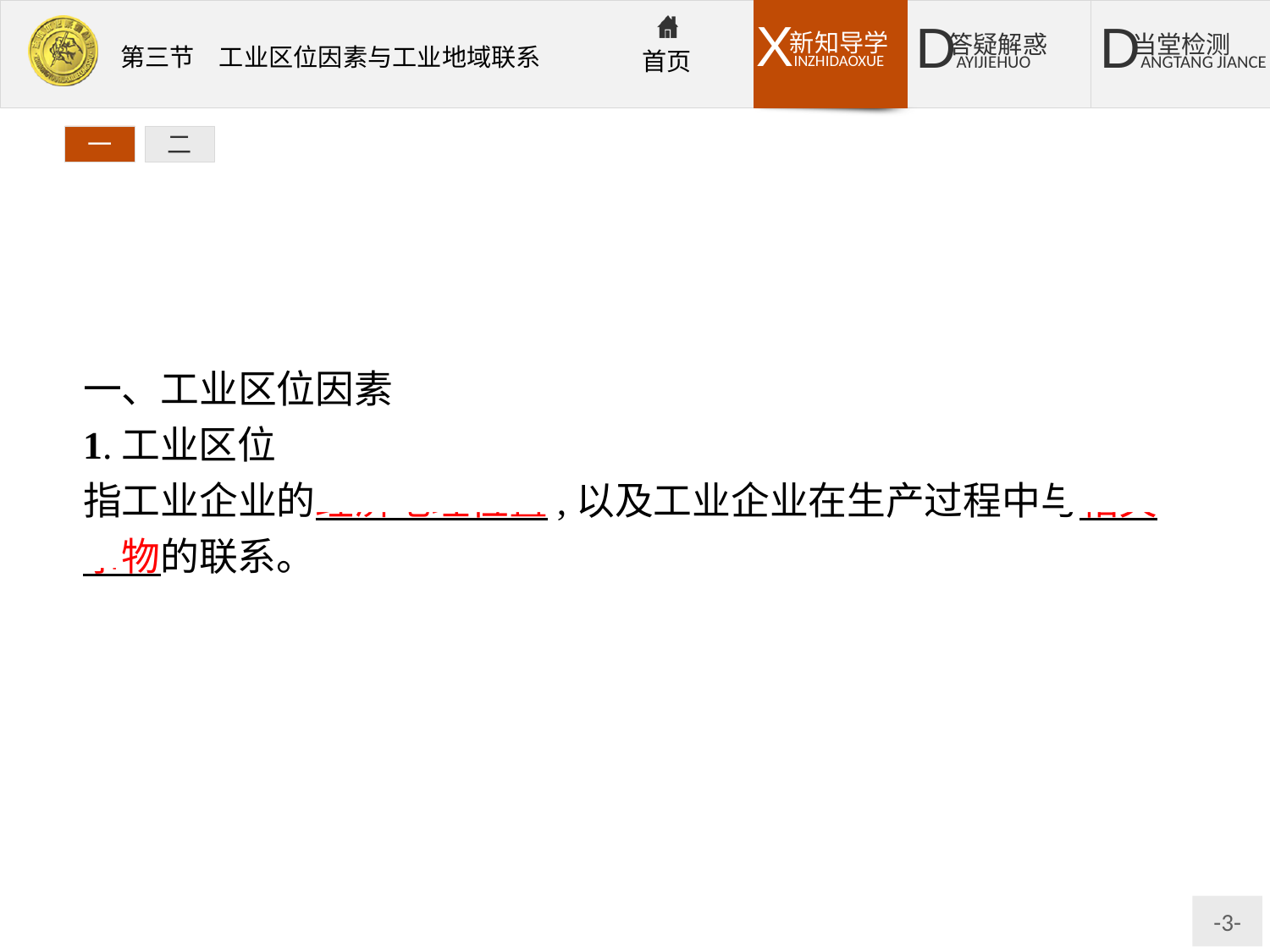

一
二
一、工业区位因素
1.工业区位
指工业企业的经济地理位置,以及工业企业在生产过程中与相关事物的联系。